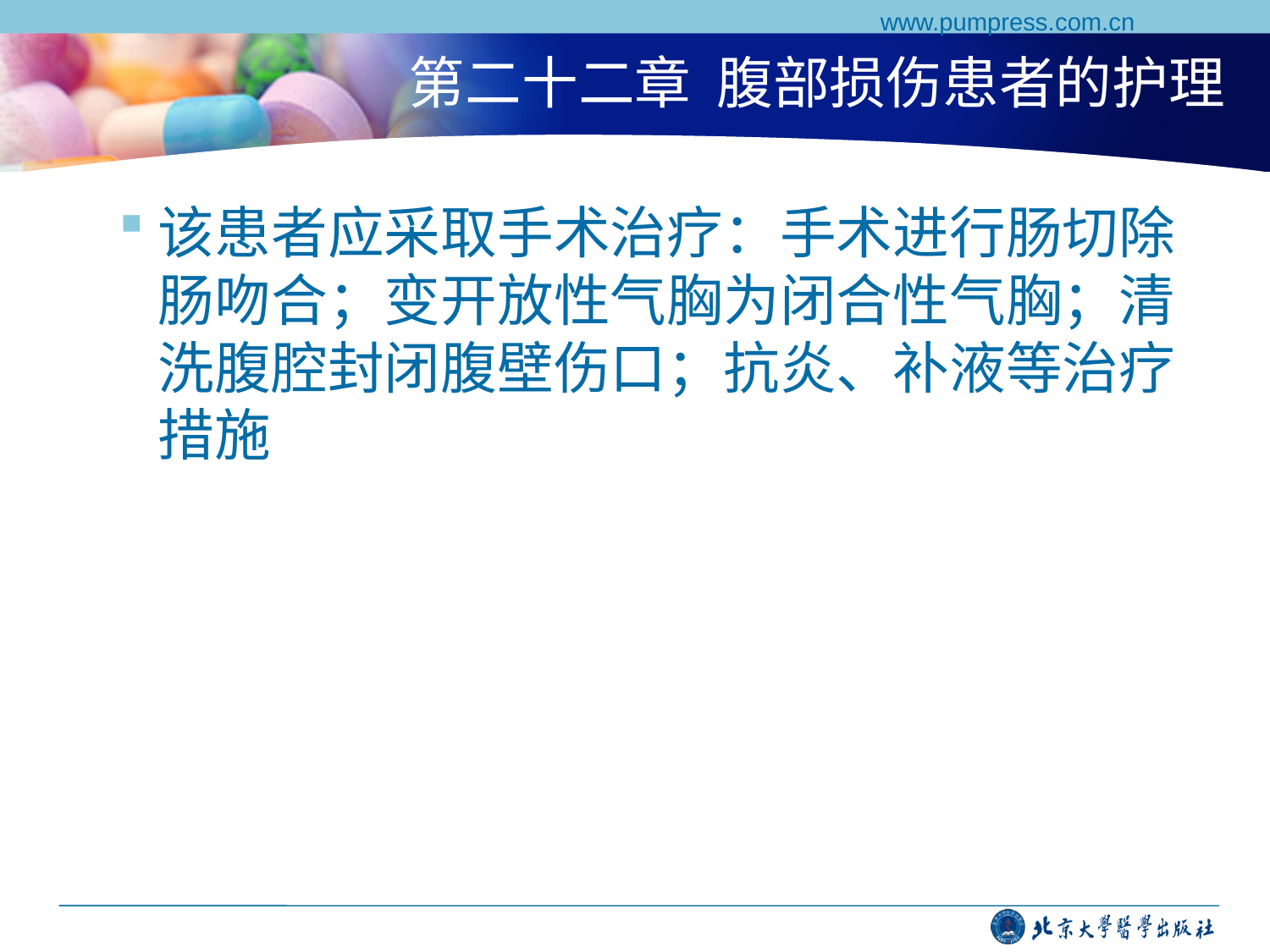

www.pumpress.com.cn
# 第二十二章  腹部损伤患者的护理
该患者应采取手术治疗：手术进行肠切除肠吻合；变开放性气胸为闭合性气胸；清洗腹腔封闭腹壁伤口；抗炎、补液等治疗措施